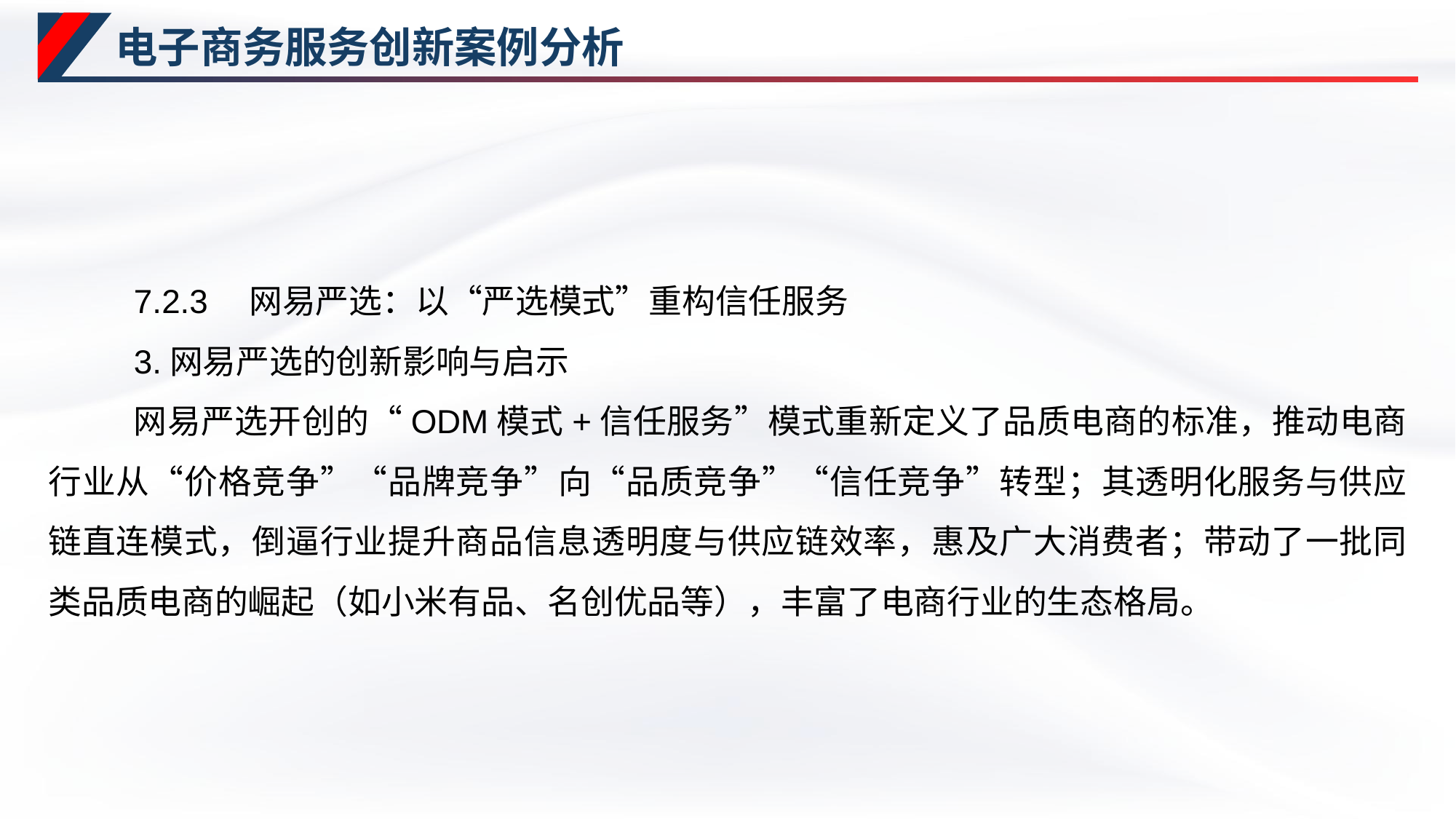

# 电子商务服务创新案例分析
7.2.3　网易严选：以“严选模式”重构信任服务
3.网易严选的创新影响与启示
网易严选开创的“ODM模式+信任服务”模式重新定义了品质电商的标准，推动电商行业从“价格竞争”“品牌竞争”向“品质竞争”“信任竞争”转型；其透明化服务与供应链直连模式，倒逼行业提升商品信息透明度与供应链效率，惠及广大消费者；带动了一批同类品质电商的崛起（如小米有品、名创优品等），丰富了电商行业的生态格局。